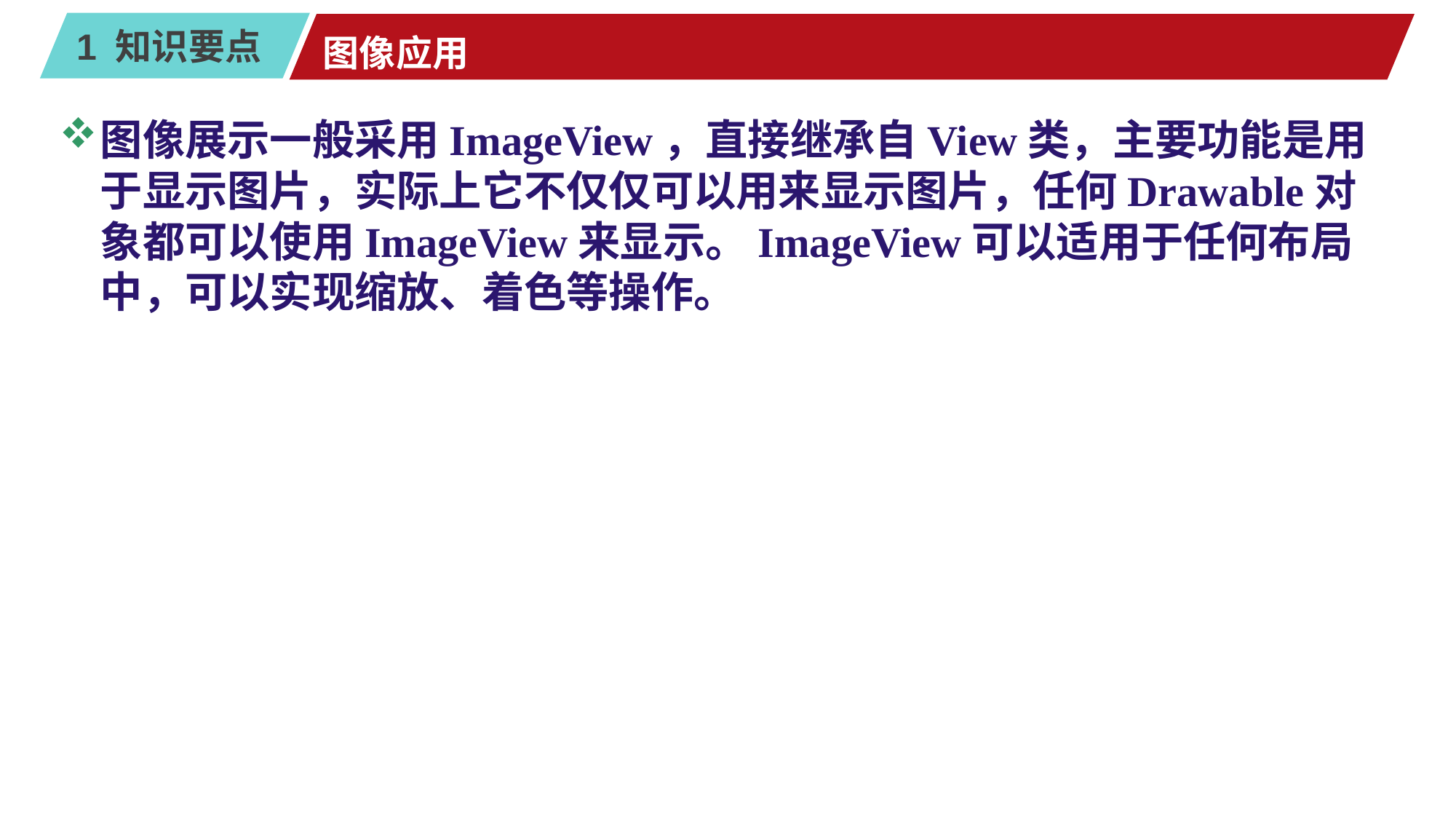

# 图像应用
图像展示一般采用ImageView，直接继承自View类，主要功能是用于显示图片，实际上它不仅仅可以用来显示图片，任何Drawable对象都可以使用ImageView来显示。ImageView可以适用于任何布局中，可以实现缩放、着色等操作。